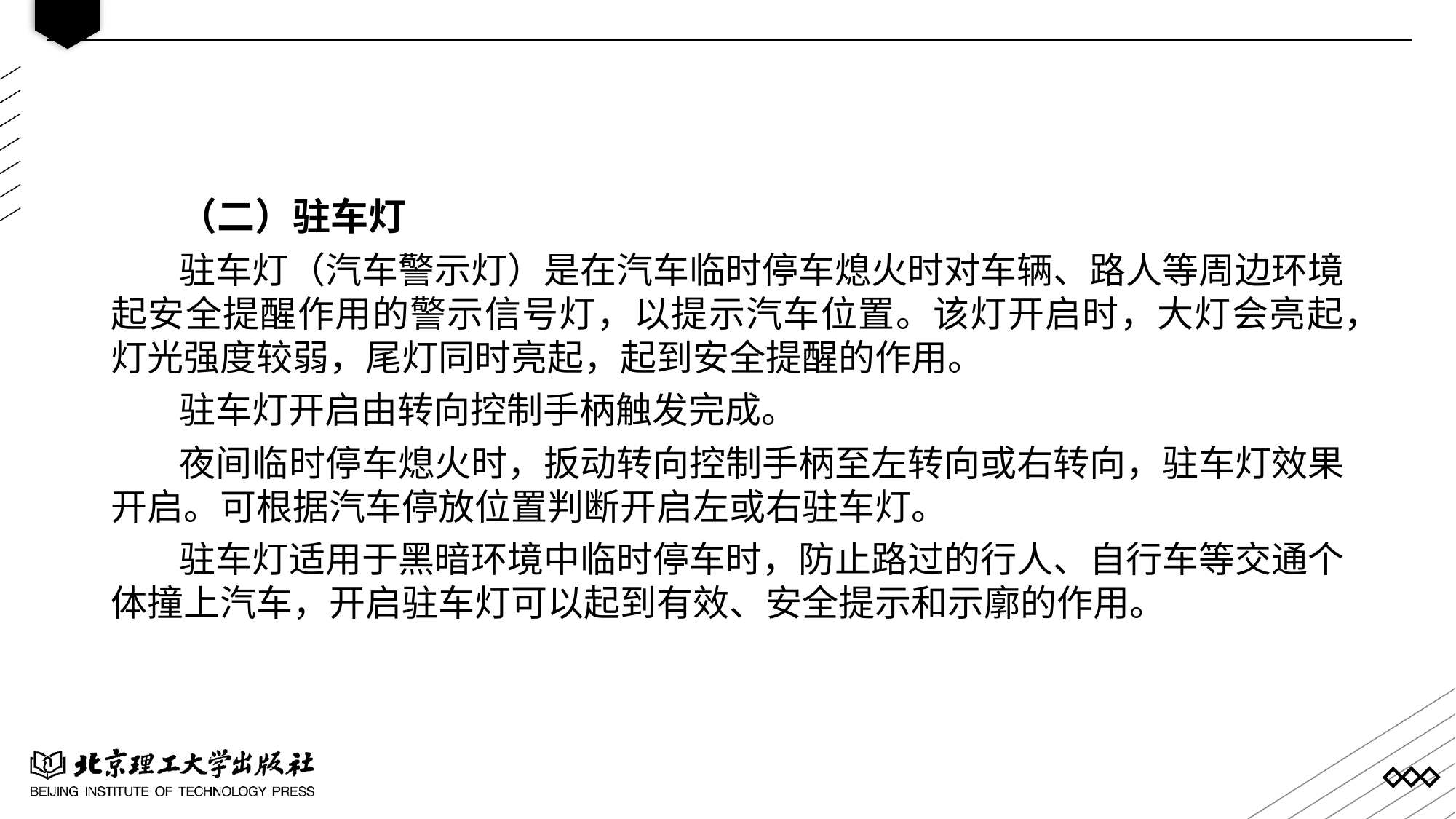

（二）驻车灯
驻车灯（汽车警示灯）是在汽车临时停车熄火时对车辆、路人等周边环境起安全提醒作用的警示信号灯，以提示汽车位置。该灯开启时，大灯会亮起，灯光强度较弱，尾灯同时亮起，起到安全提醒的作用。
驻车灯开启由转向控制手柄触发完成。
夜间临时停车熄火时，扳动转向控制手柄至左转向或右转向，驻车灯效果开启。可根据汽车停放位置判断开启左或右驻车灯。
驻车灯适用于黑暗环境中临时停车时，防止路过的行人、自行车等交通个体撞上汽车，开启驻车灯可以起到有效、安全提示和示廓的作用。